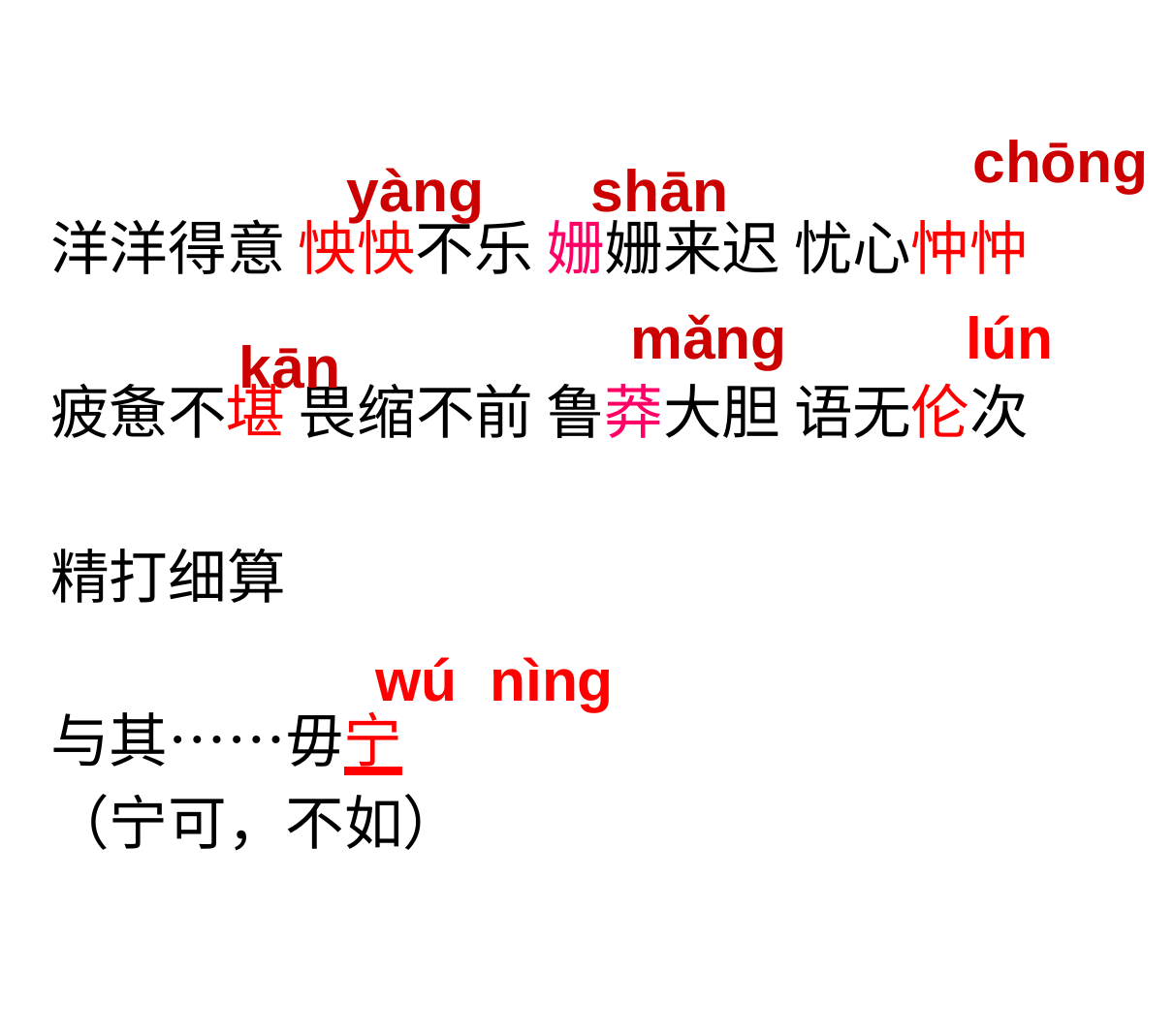

chōng
yàng
shān
洋洋得意 怏怏不乐 姗姗来迟 忧心忡忡

疲惫不堪 畏缩不前 鲁莽大胆 语无伦次

精打细算

与其……毋宁
（宁可，不如）

mǎng           lún
kān
wú  nìng